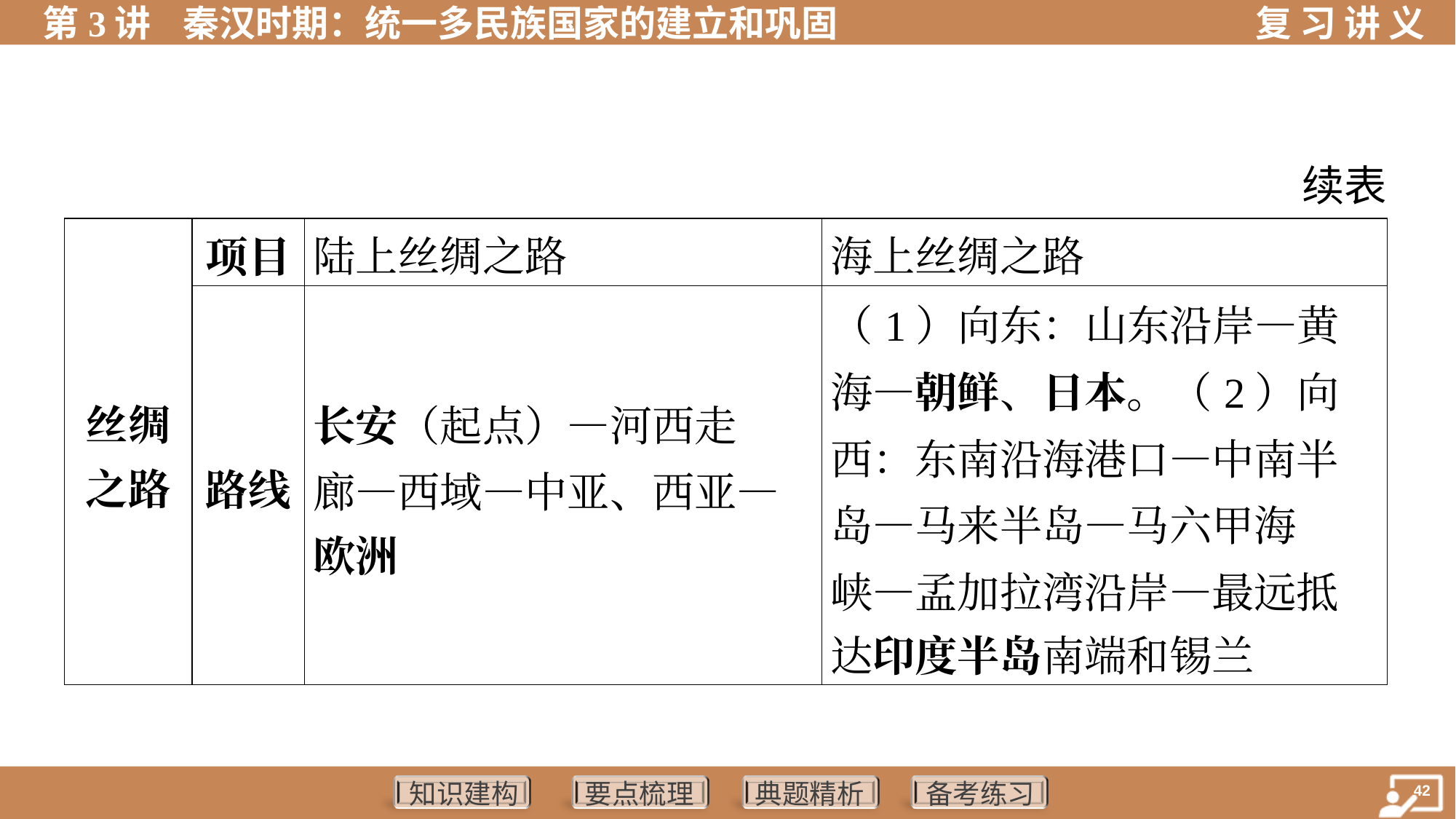

续表
| 丝绸 之路 | 项目 | 陆上丝绸之路 | 海上丝绸之路 |
| --- | --- | --- | --- |
|  | 路线 | 长安（起点）—河西走 廊—西域—中亚、西亚— 欧洲 | （1）向东：山东沿岸—黄 海—朝鲜、日本。（2）向 西：东南沿海港口—中南半 岛—马来半岛—马六甲海 峡—孟加拉湾沿岸—最远抵 达印度半岛南端和锡兰 |